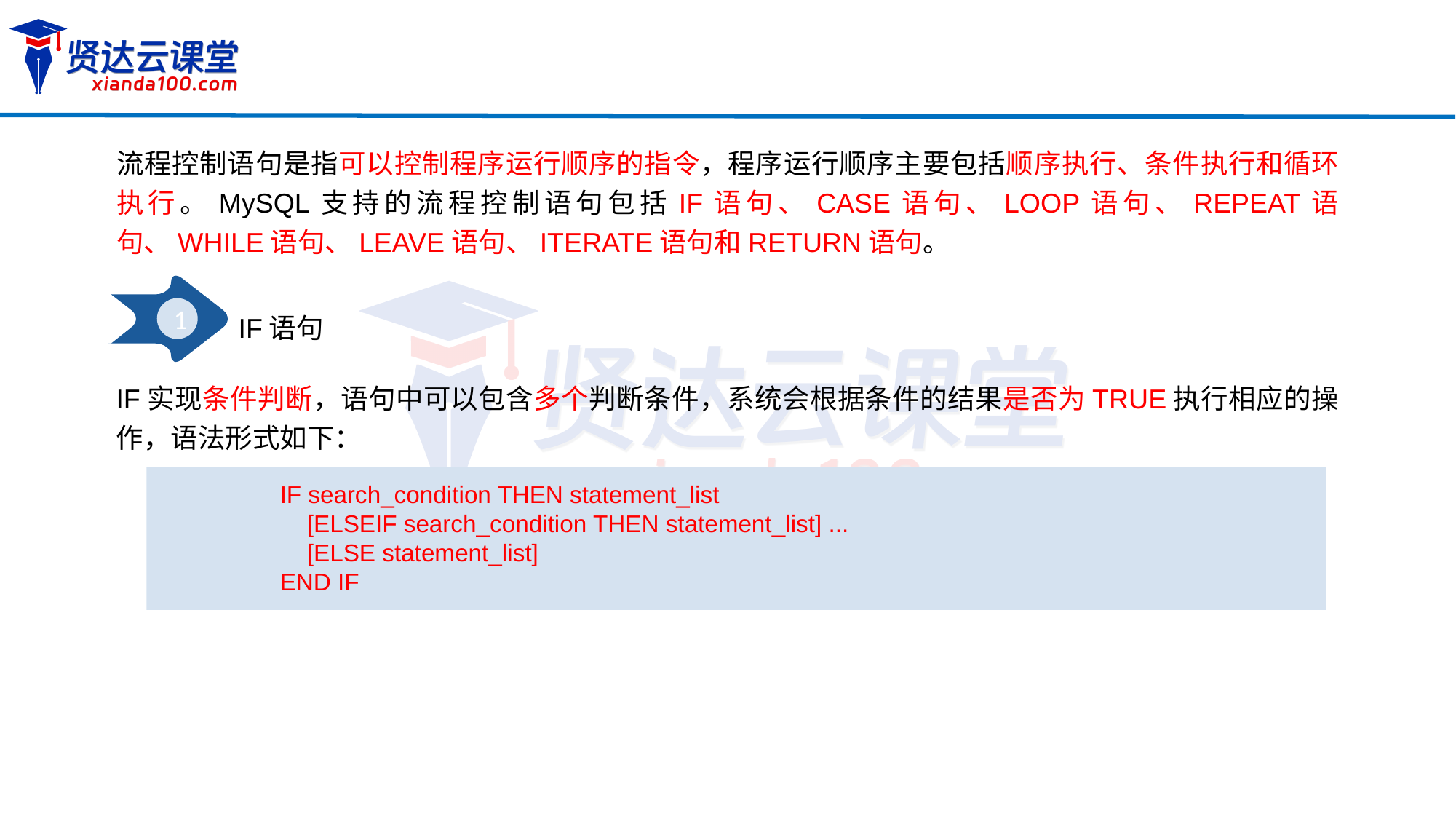

流程控制语句是指可以控制程序运行顺序的指令，程序运行顺序主要包括顺序执行、条件执行和循环执行。MySQL支持的流程控制语句包括IF语句、CASE语句、LOOP语句、REPEAT语句、WHILE语句、LEAVE语句、ITERATE语句和RETURN语句。

1
IF语句
IF实现条件判断，语句中可以包含多个判断条件，系统会根据条件的结果是否为TRUE执行相应的操作，语法形式如下：

IF search_condition THEN statement_list
    [ELSEIF search_condition THEN statement_list] ...
    [ELSE statement_list]
END IF